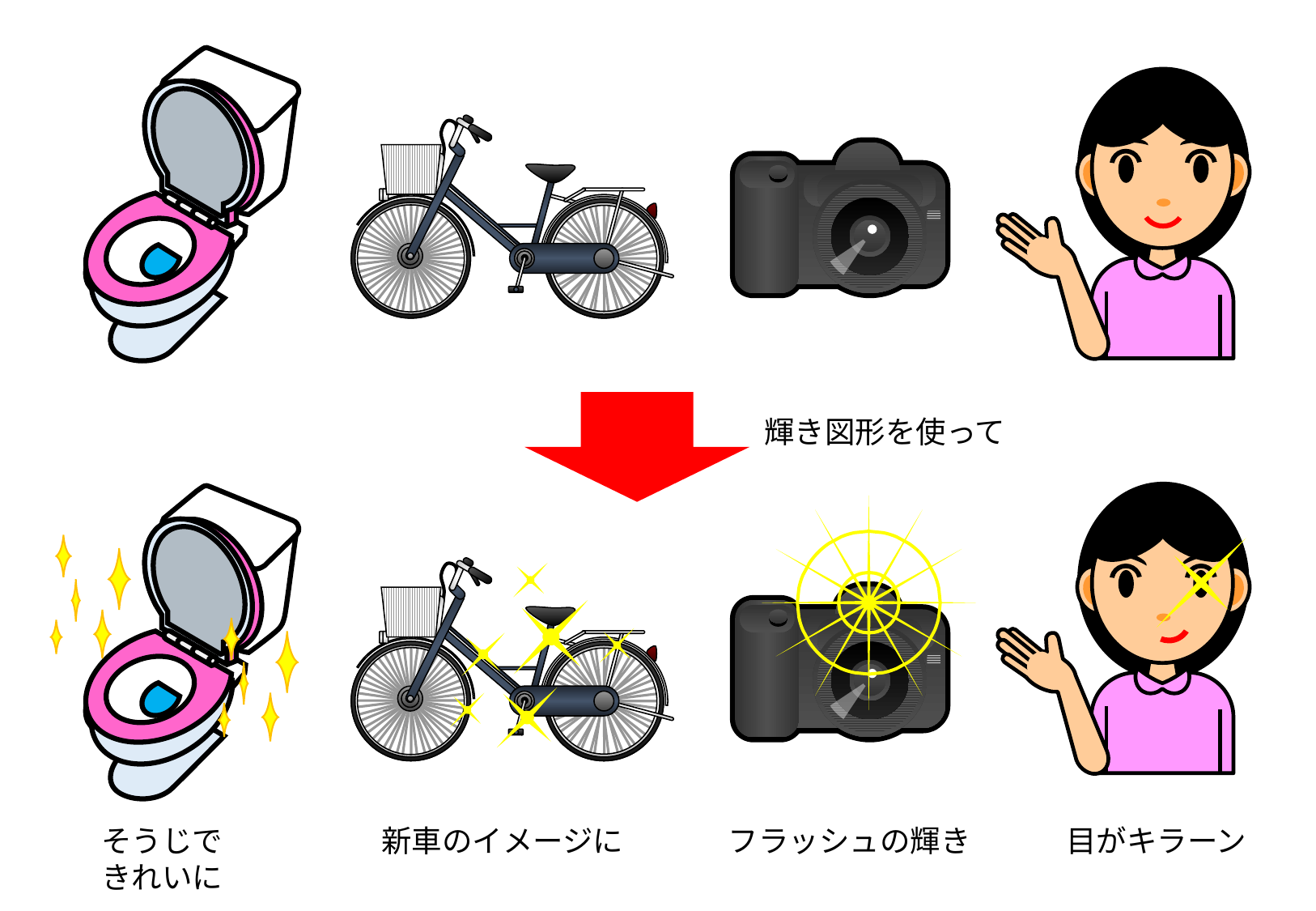

輝き図形を使って

そうじで
きれいに
新車のイメージに
フラッシュの輝き
目がキラーン